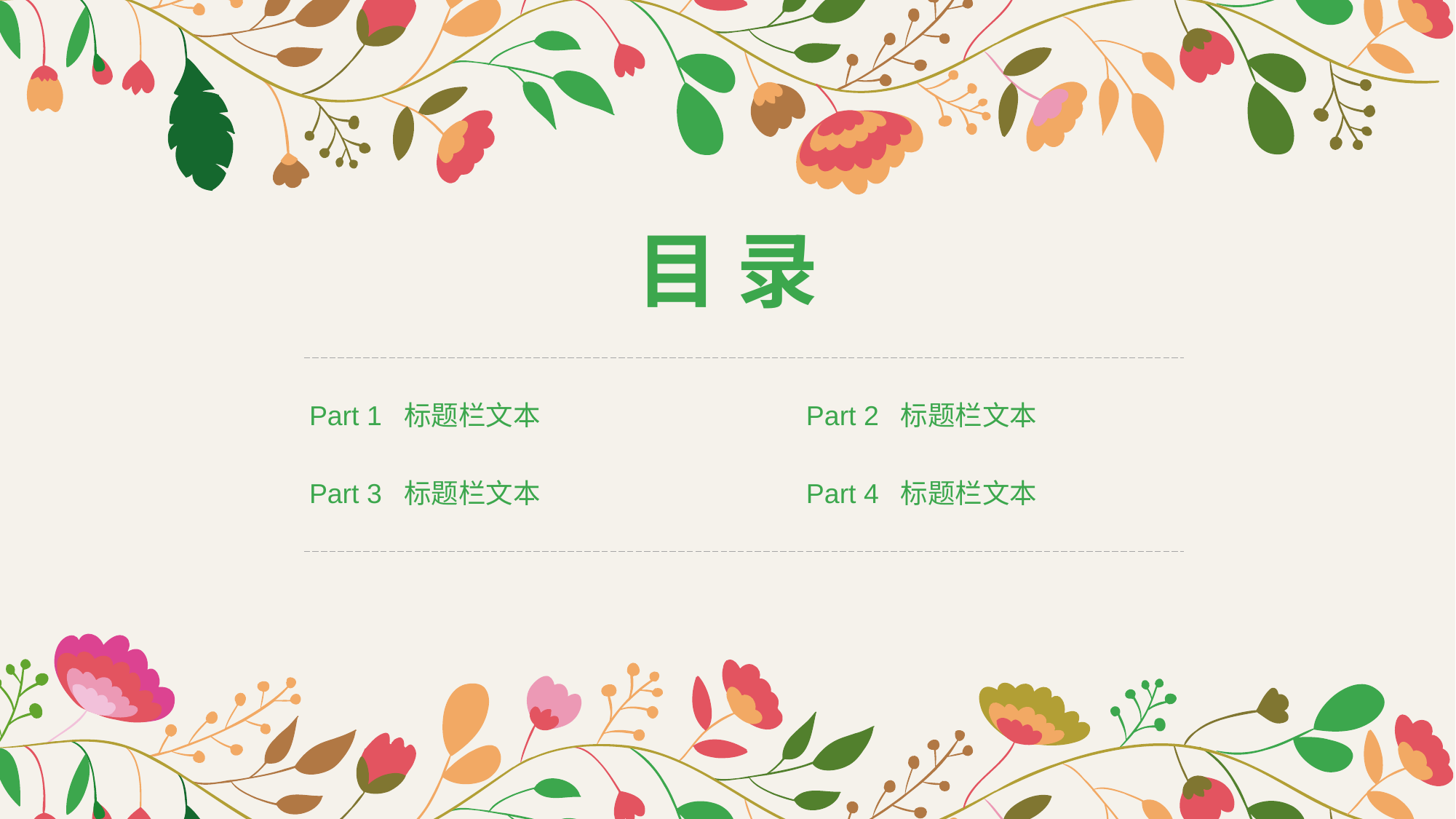

目 录
Part 1  标题栏文本
Part 2  标题栏文本
Part 3  标题栏文本
Part 4  标题栏文本